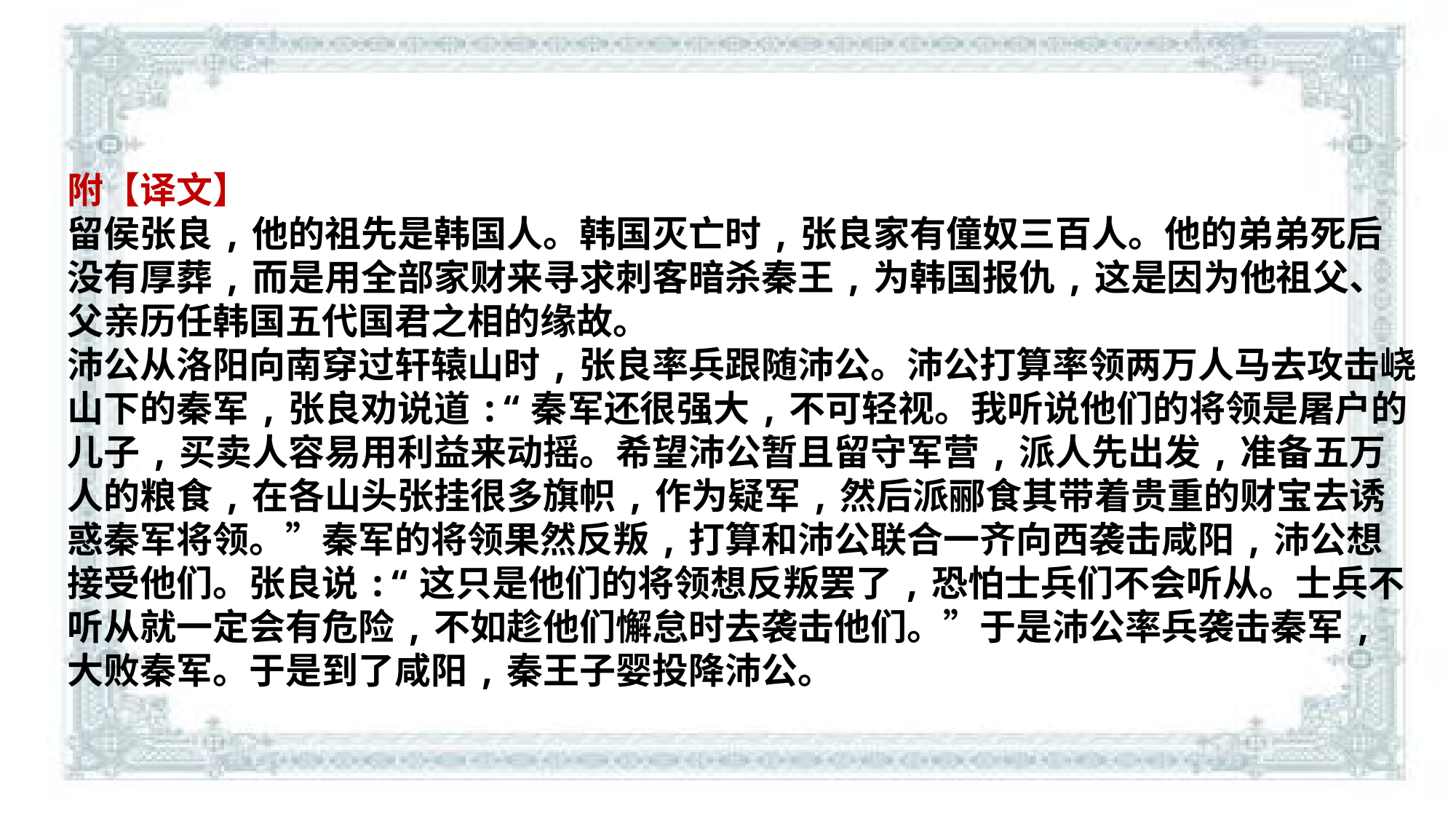

附【译文】
留侯张良,他的祖先是韩国人。韩国灭亡时,张良家有僮奴三百人。他的弟弟死后没有厚葬,而是用全部家财来寻求刺客暗杀秦王,为韩国报仇,这是因为他祖父、父亲历任韩国五代国君之相的缘故。
沛公从洛阳向南穿过轩辕山时,张良率兵跟随沛公。沛公打算率领两万人马去攻击峣山下的秦军,张良劝说道:“秦军还很强大,不可轻视。我听说他们的将领是屠户的儿子,买卖人容易用利益来动摇。希望沛公暂且留守军营,派人先出发,准备五万人的粮食,在各山头张挂很多旗帜,作为疑军,然后派郦食其带着贵重的财宝去诱惑秦军将领。”秦军的将领果然反叛,打算和沛公联合一齐向西袭击咸阳,沛公想接受他们。张良说:“这只是他们的将领想反叛罢了,恐怕士兵们不会听从。士兵不听从就一定会有危险,不如趁他们懈怠时去袭击他们。”于是沛公率兵袭击秦军,大败秦军。于是到了咸阳,秦王子婴投降沛公。